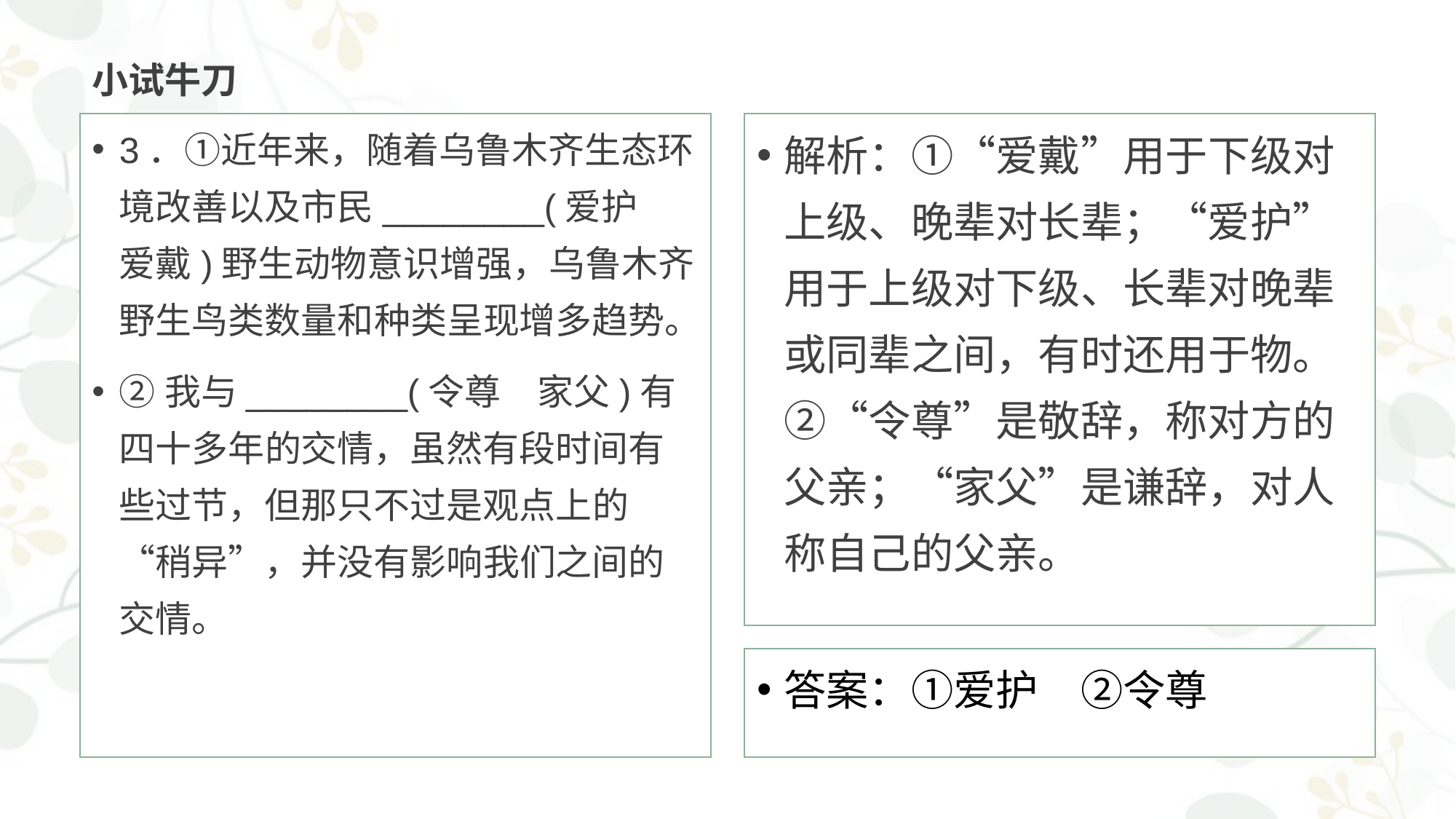

# 小试牛刀
解析：①“爱戴”用于下级对上级、晚辈对长辈；“爱护”用于上级对下级、长辈对晚辈或同辈之间，有时还用于物。②“令尊”是敬辞，称对方的父亲；“家父”是谦辞，对人称自己的父亲。
3．①近年来，随着乌鲁木齐生态环境改善以及市民________(爱护　爱戴)野生动物意识增强，乌鲁木齐野生鸟类数量和种类呈现增多趋势。
②我与________(令尊　家父)有四十多年的交情，虽然有段时间有些过节，但那只不过是观点上的“稍异”，并没有影响我们之间的交情。
答案：①爱护　②令尊